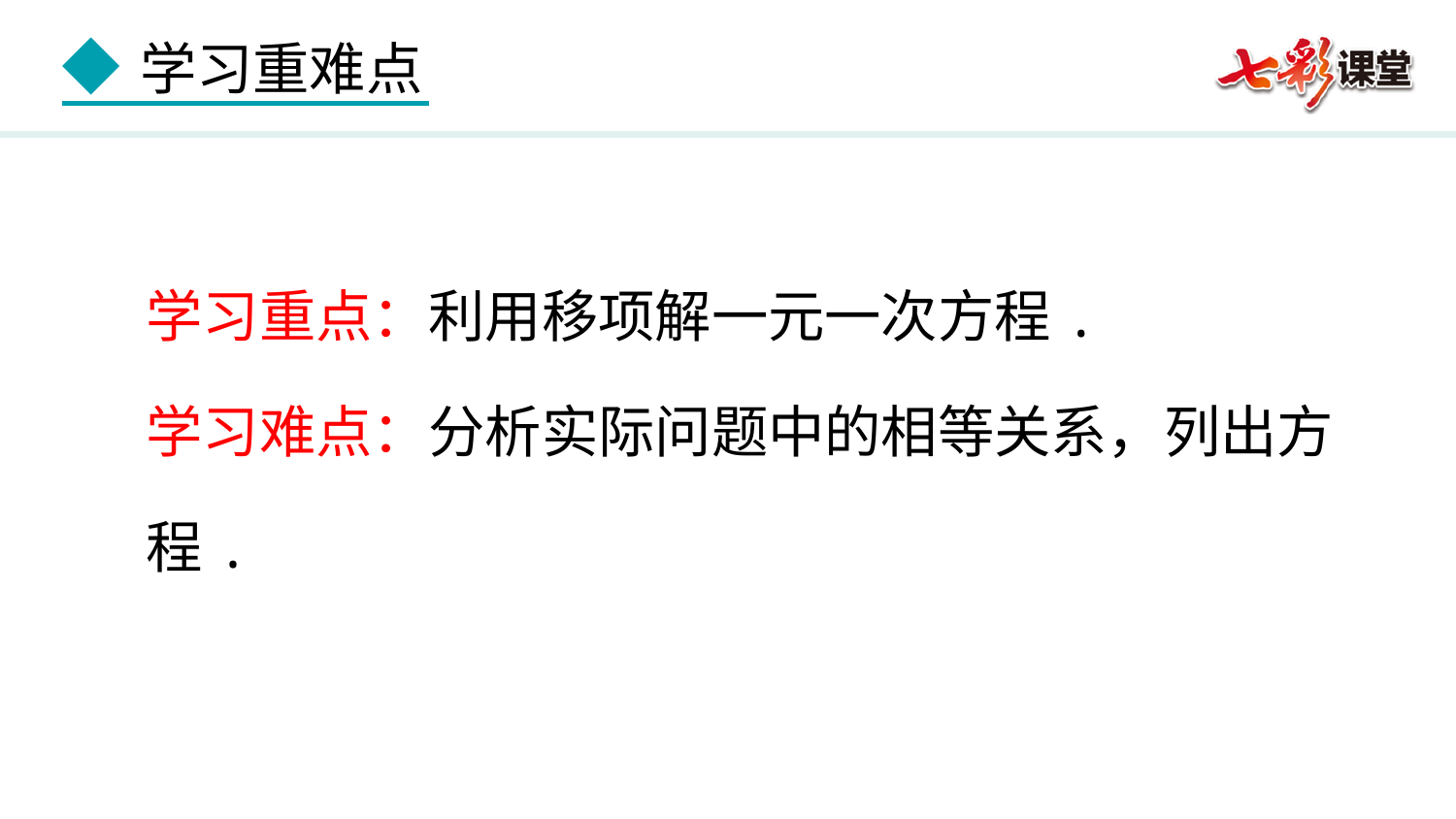

学习重点：利用移项解一元一次方程.
学习难点：分析实际问题中的相等关系，列出方程.